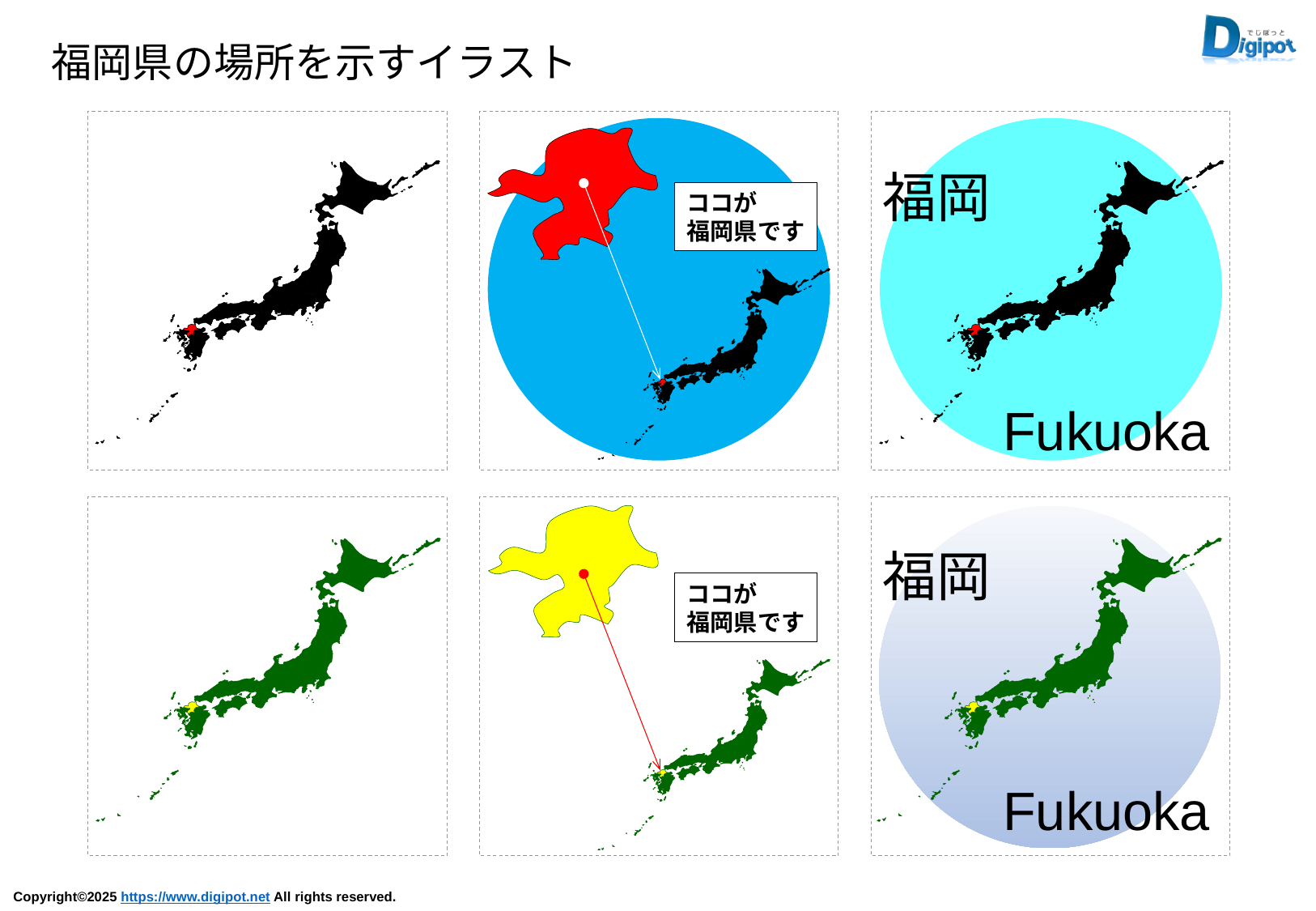

福岡県の場所を示すイラスト

ココが
福岡県です

福岡

Fukuoka

ココが
福岡県です

福岡

Fukuoka